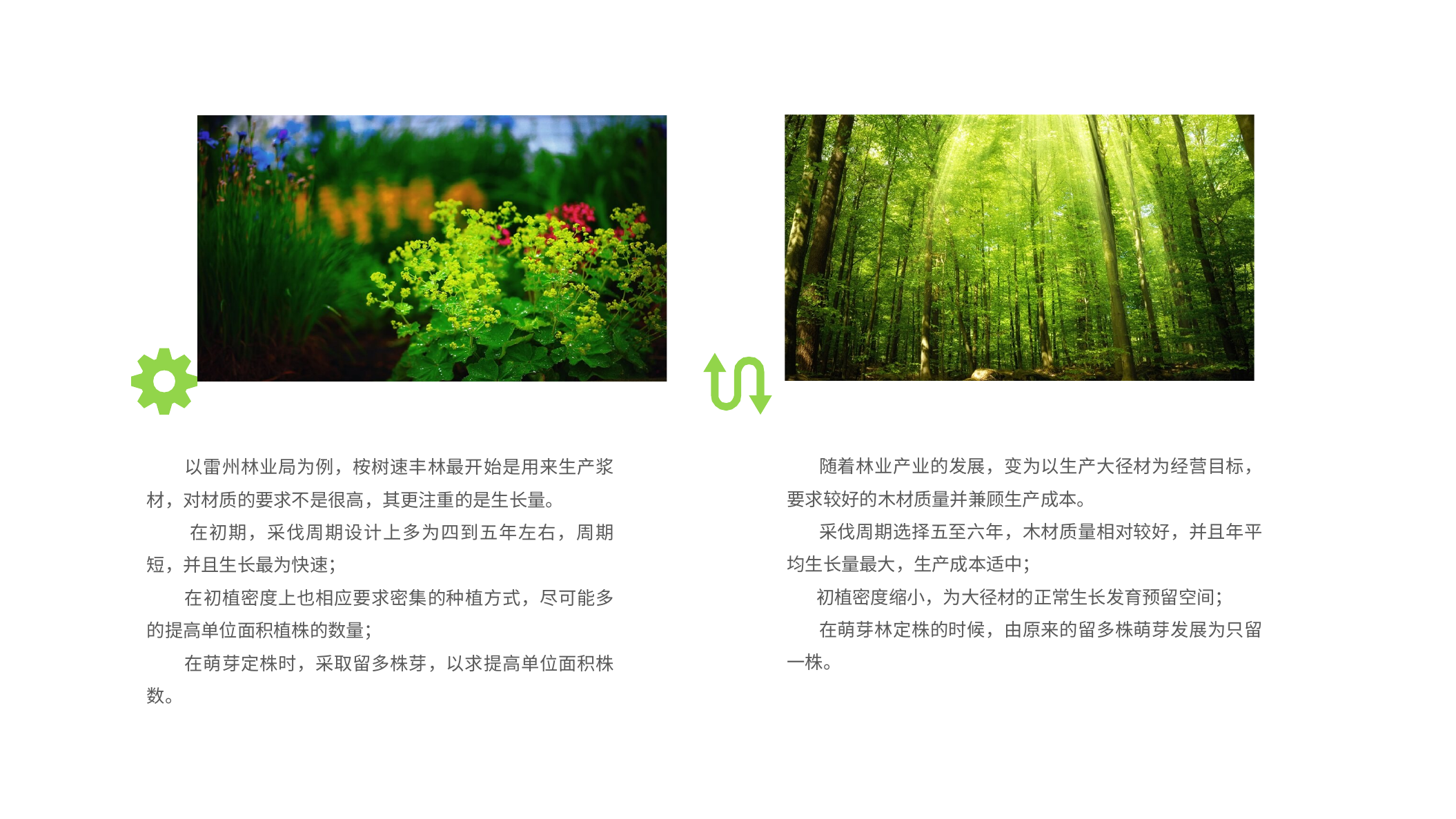

以雷州林业局为例，桉树速丰林最开始是用来生产浆材，对材质的要求不是很高，其更注重的是生长量。
       在初期，采伐周期设计上多为四到五年左右，周期短，并且生长最为快速；
       在初植密度上也相应要求密集的种植方式，尽可能多的提高单位面积植株的数量；
       在萌芽定株时，采取留多株芽，以求提高单位面积株数。
      随着林业产业的发展，变为以生产大径材为经营目标，要求较好的木材质量并兼顾生产成本。
      采伐周期选择五至六年，木材质量相对较好，并且年平均生长量最大，生产成本适中；
      初植密度缩小，为大径材的正常生长发育预留空间；
      在萌芽林定株的时候，由原来的留多株萌芽发展为只留一株。